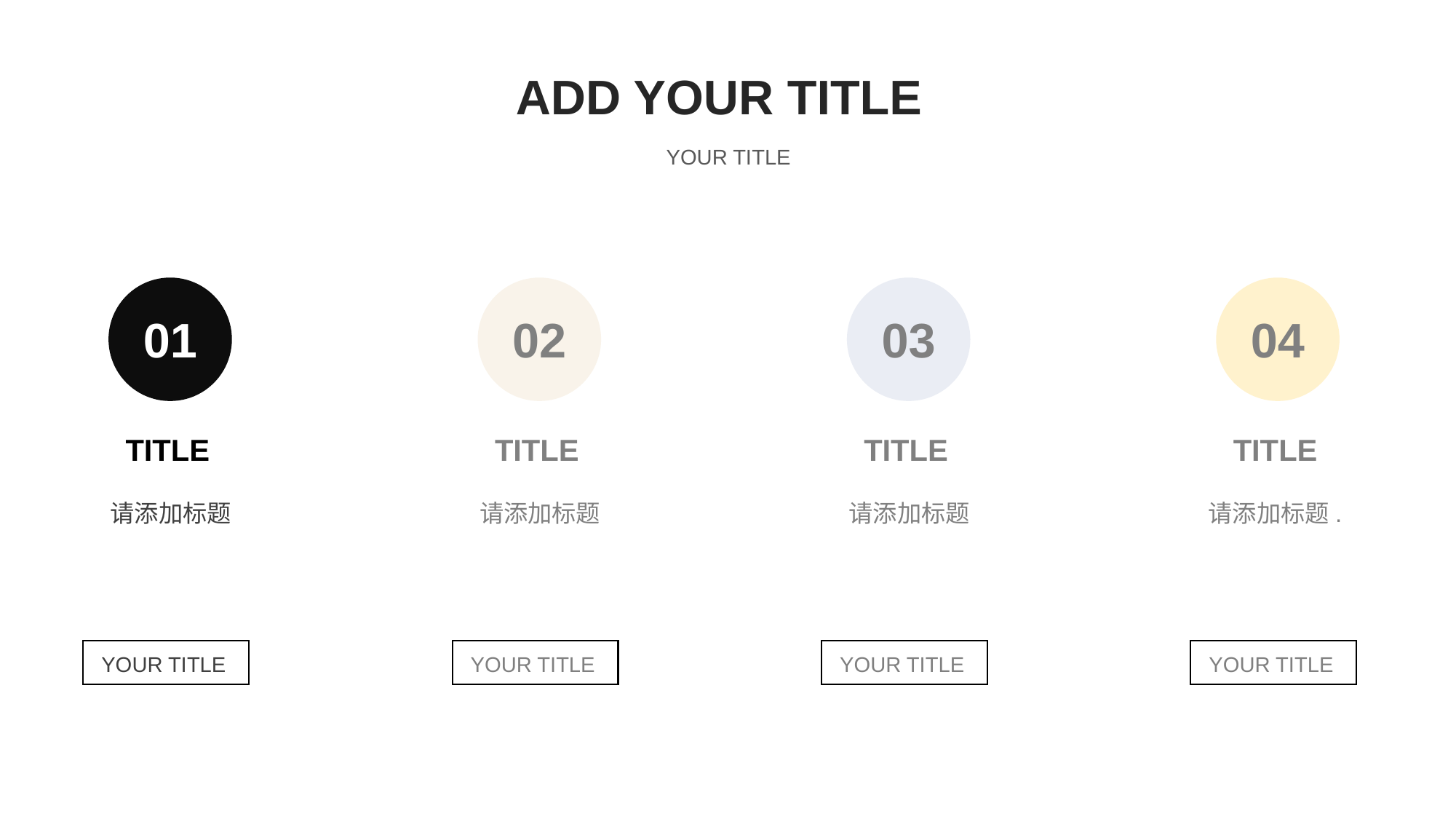

ADD YOUR TITLE
YOUR TITLE

01
TITLE
请添加标题

YOUR TITLE

02
TITLE
请添加标题

YOUR TITLE

03
TITLE
请添加标题

YOUR TITLE

04
TITLE
请添加标题.

YOUR TITLE